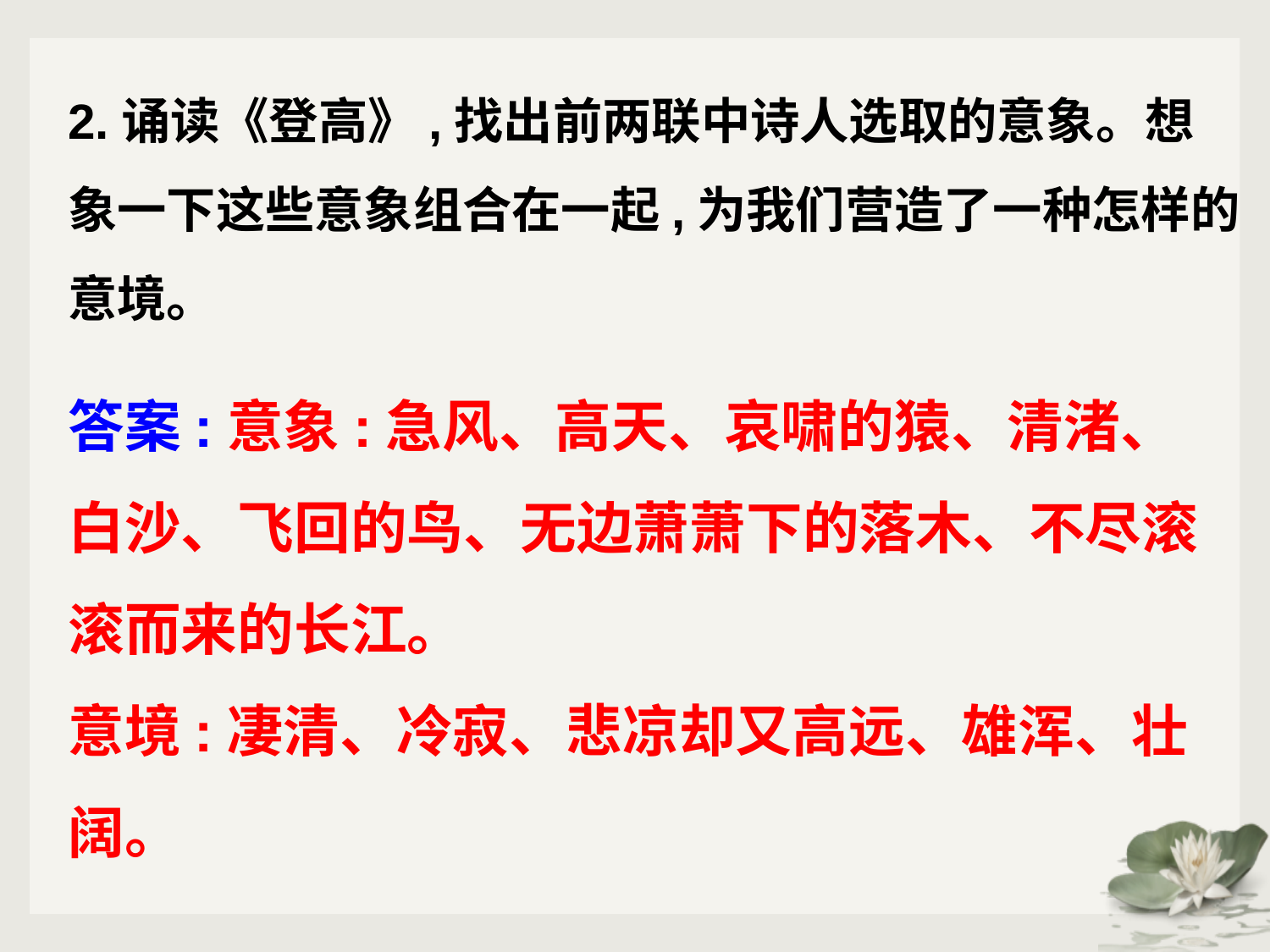

2.诵读《登高》,找出前两联中诗人选取的意象。想象一下这些意象组合在一起,为我们营造了一种怎样的意境。
答案:意象:急风、高天、哀啸的猿、清渚、白沙、飞回的鸟、无边萧萧下的落木、不尽滚滚而来的长江。
意境:凄清、冷寂、悲凉却又高远、雄浑、壮阔。